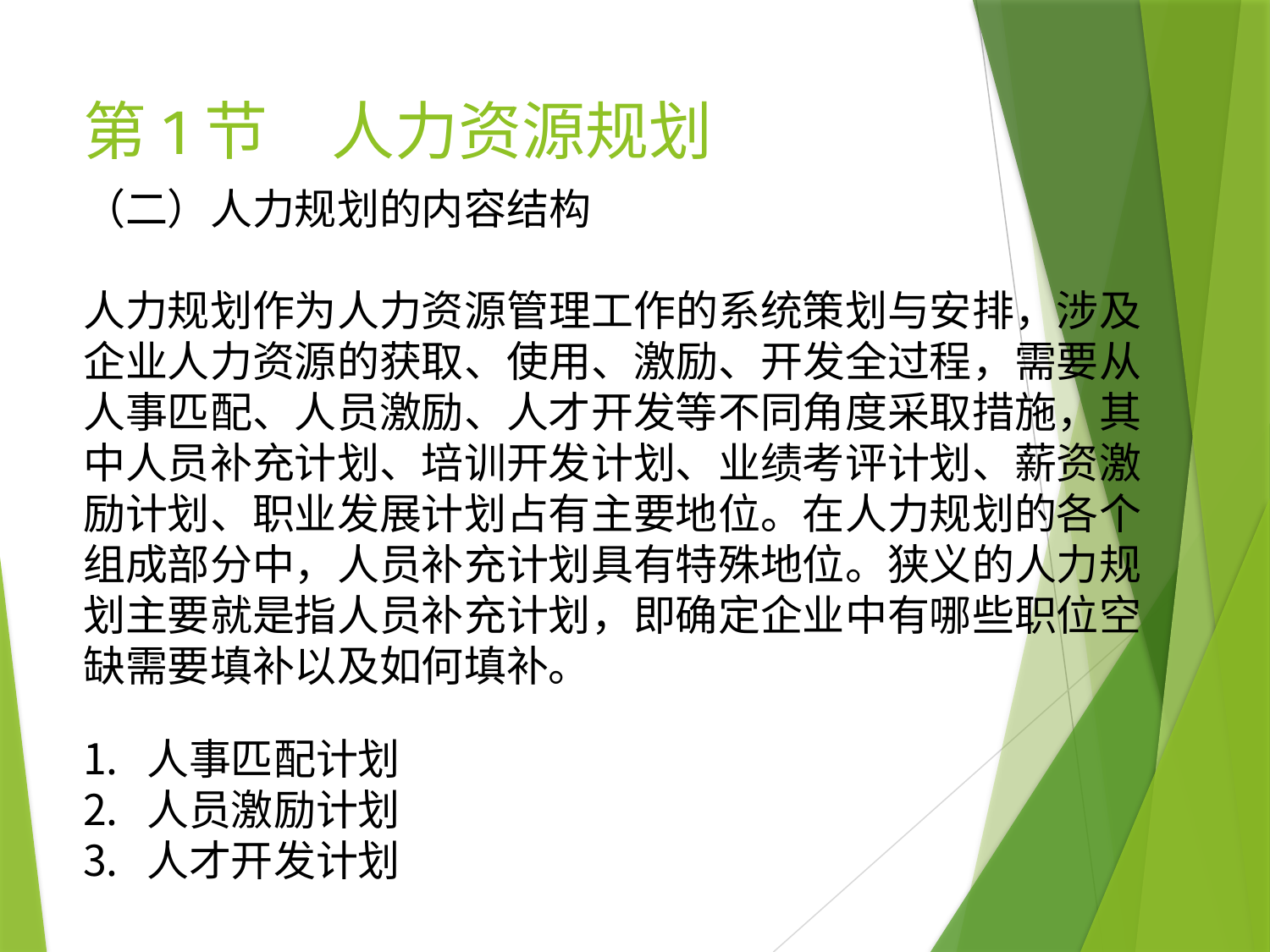

# 第1节　人力资源规划
（二）人力规划的内容结构

人力规划作为人力资源管理工作的系统策划与安排，涉及企业人力资源的获取、使用、激励、开发全过程，需要从人事匹配、人员激励、人才开发等不同角度采取措施，其中人员补充计划、培训开发计划、业绩考评计划、薪资激励计划、职业发展计划占有主要地位。在人力规划的各个组成部分中，人员补充计划具有特殊地位。狭义的人力规划主要就是指人员补充计划，即确定企业中有哪些职位空缺需要填补以及如何填补。

人事匹配计划
人员激励计划
人才开发计划